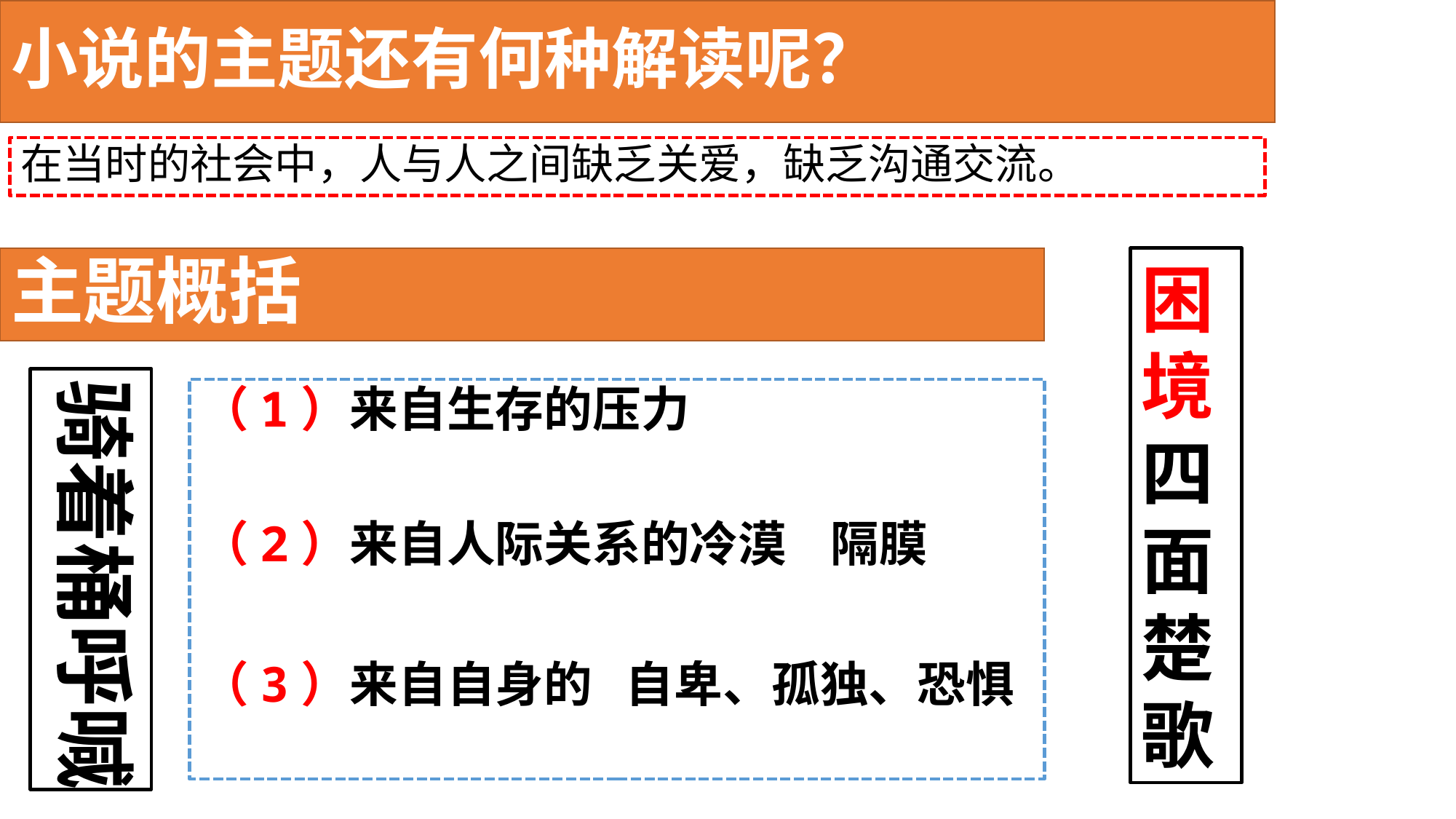

# 小说的主题还有何种解读呢？
在当时的社会中，人与人之间缺乏关爱，缺乏沟通交流。
主题概括
困
境
四
面
楚
歌
骑着桶呼喊
（1）来自生存的压力

（2）来自人际关系的冷漠    隔膜

（3）来自自身的   自卑、孤独、恐惧